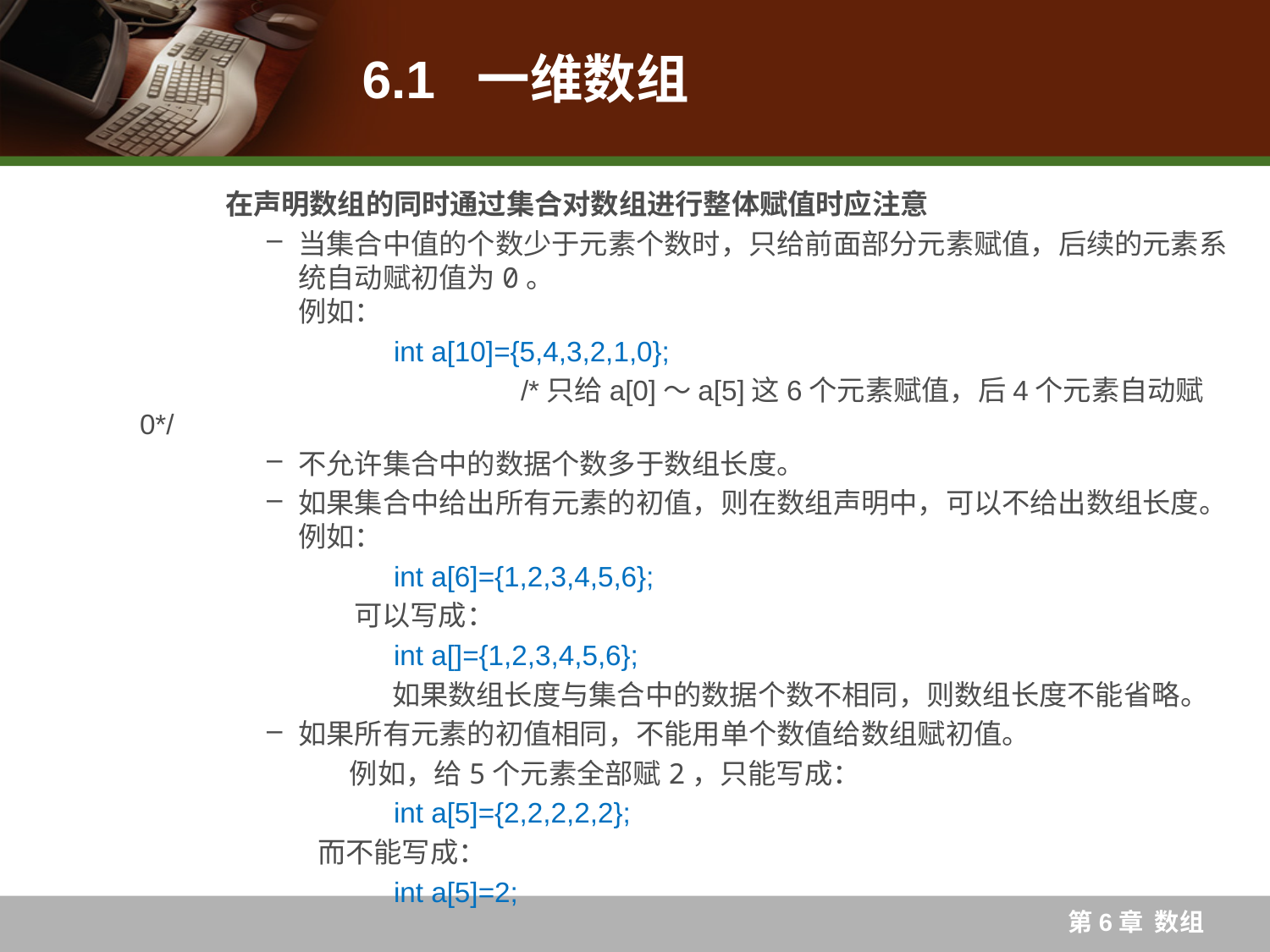

# 6.1  一维数组
  在声明数组的同时通过集合对数组进行整体赋值时应注意
当集合中值的个数少于元素个数时，只给前面部分元素赋值，后续的元素系统自动赋初值为0。
例如：
		int a[10]={5,4,3,2,1,0};
		 	/*只给a[0]～a[5]这6个元素赋值，后4个元素自动赋0*/
不允许集合中的数据个数多于数组长度。
如果集合中给出所有元素的初值，则在数组声明中，可以不给出数组长度。
例如：
		int a[6]={1,2,3,4,5,6};
	       可以写成：
 		int a[]={1,2,3,4,5,6};
	             如果数组长度与集合中的数据个数不相同，则数组长度不能省略。
如果所有元素的初值相同，不能用单个数值给数组赋初值。
	            例如，给5个元素全部赋2，只能写成：
		int a[5]={2,2,2,2,2};
	       而不能写成：
		int a[5]=2;
第6章  数组